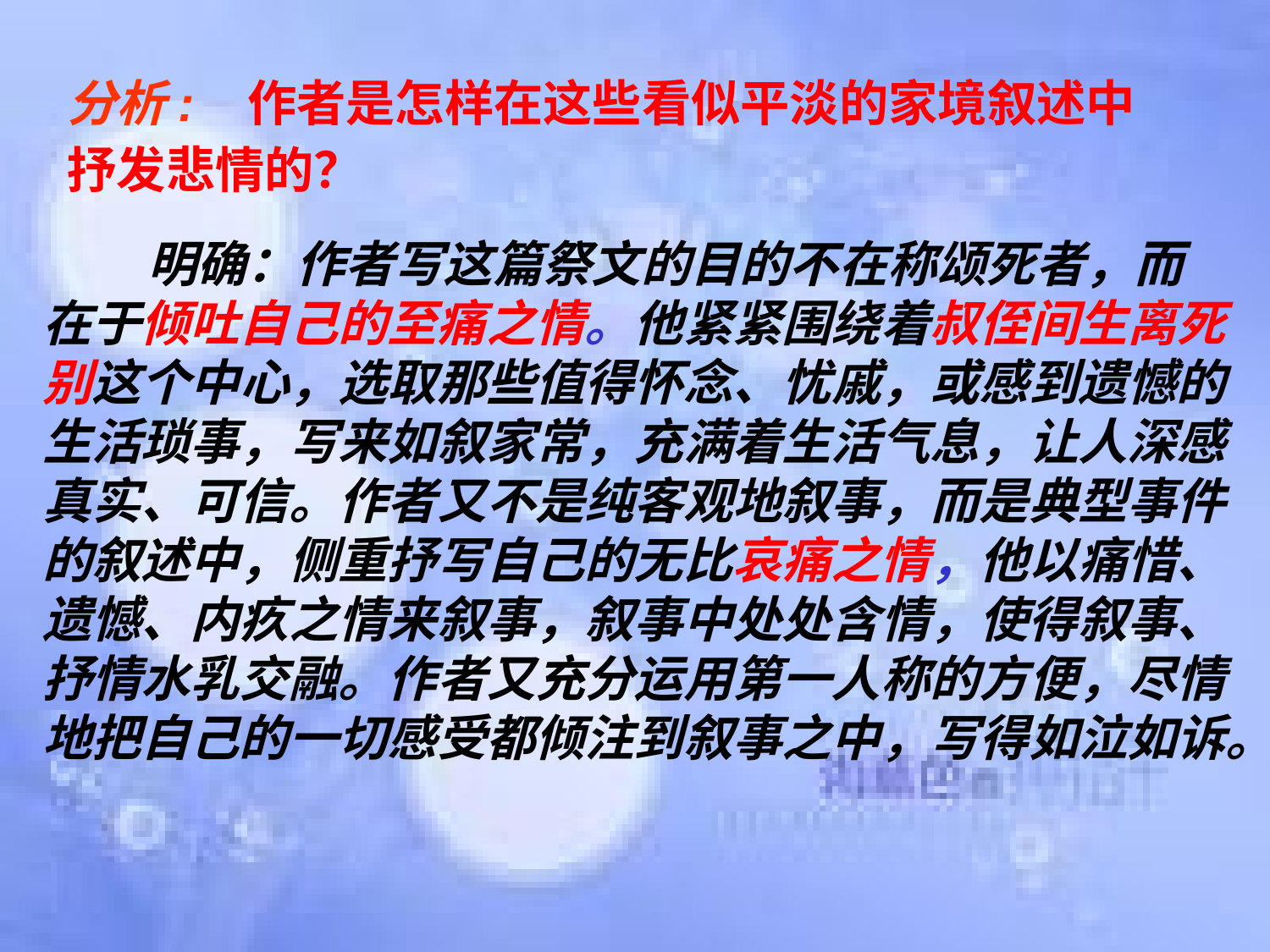

分析:   作者是怎样在这些看似平淡的家境叙述中抒发悲情的？
          明确：作者写这篇祭文的目的不在称颂死者，而在于倾吐自己的至痛之情。他紧紧围绕着叔侄间生离死别这个中心，选取那些值得怀念、忧戚，或感到遗憾的生活琐事，写来如叙家常，充满着生活气息，让人深感真实、可信。作者又不是纯客观地叙事，而是典型事件的叙述中，侧重抒写自己的无比哀痛之情，他以痛惜、遗憾、内疚之情来叙事，叙事中处处含情，使得叙事、抒情水乳交融。作者又充分运用第一人称的方便，尽情地把自己的一切感受都倾注到叙事之中，写得如泣如诉。